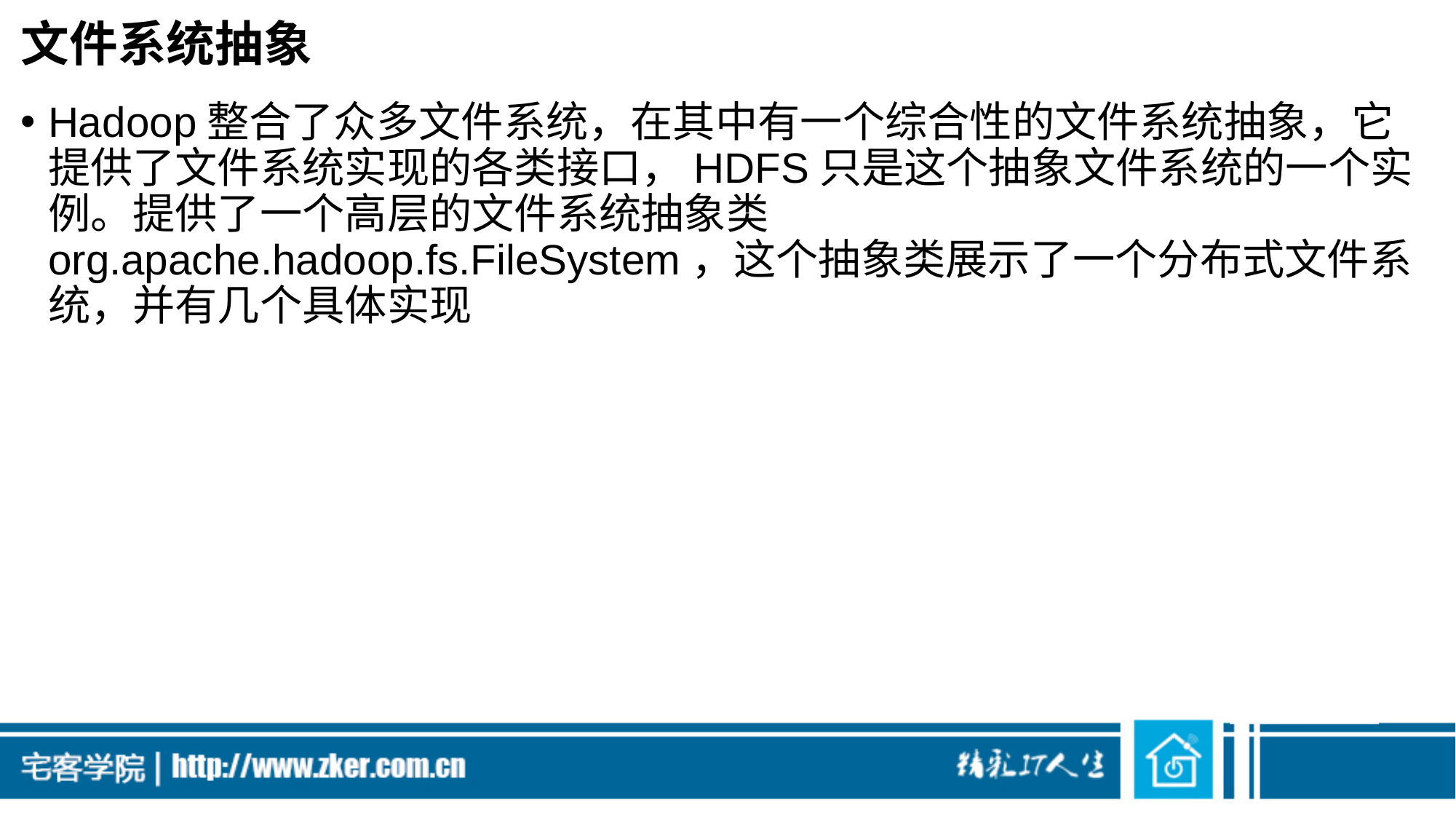

# 文件系统抽象
Hadoop整合了众多文件系统，在其中有一个综合性的文件系统抽象，它提供了文件系统实现的各类接口，HDFS只是这个抽象文件系统的一个实例。提供了一个高层的文件系统抽象类org.apache.hadoop.fs.FileSystem，这个抽象类展示了一个分布式文件系统，并有几个具体实现